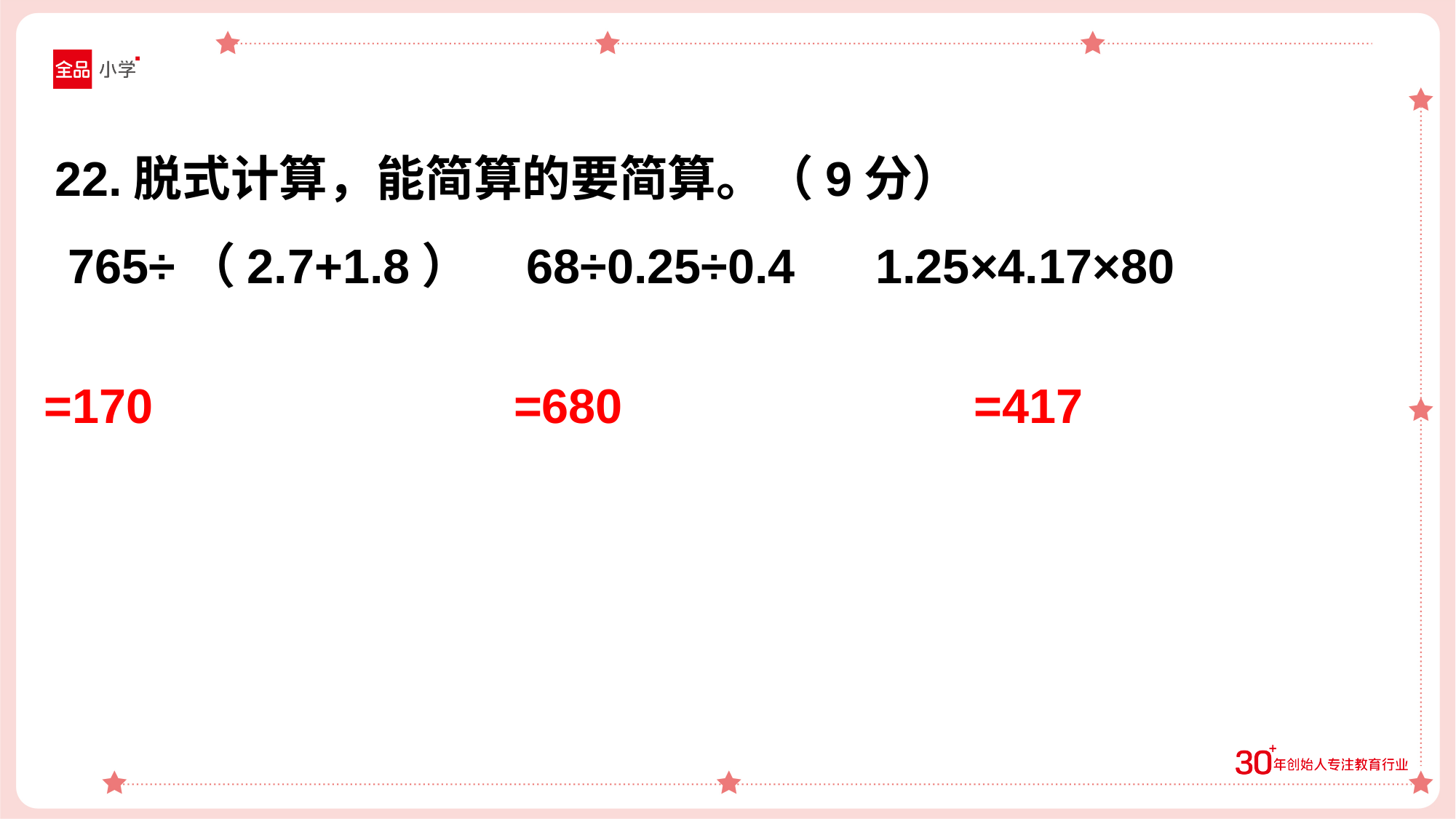

22.脱式计算，能简算的要简算。（9分）
 765÷（2.7+1.8）    68÷0.25÷0.4      1.25×4.17×80

=170
=680
=417